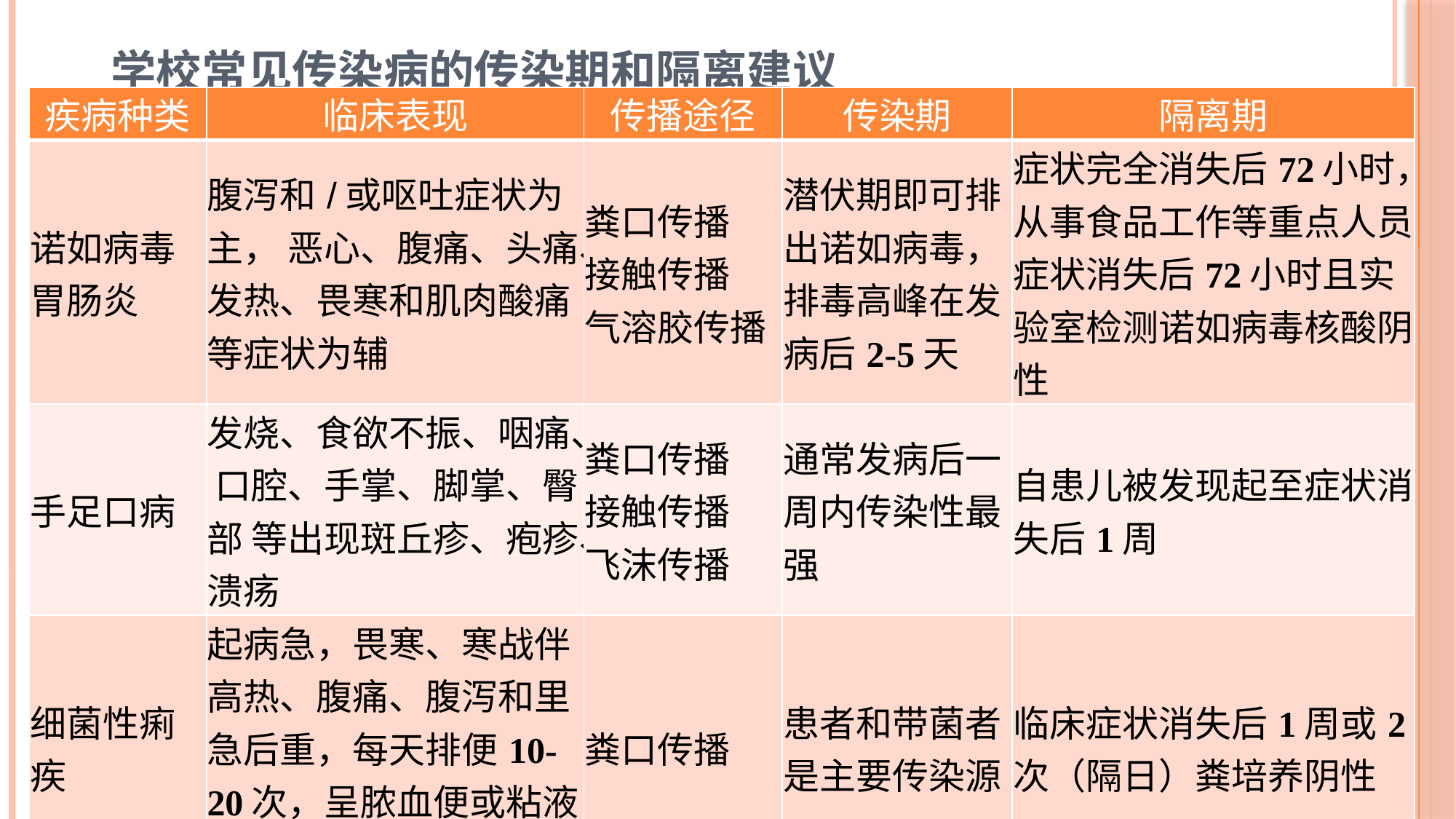

# 学校常见传染病的传染期和隔离建议
| 疾病种类 | 临床表现 | 传播途径 | 传染期 | 隔离期 |
| --- | --- | --- | --- | --- |
| 诺如病毒胃肠炎 | 腹泻和/或呕吐症状为主， 恶心、腹痛、头痛、发热、畏寒和肌肉酸痛等症状为辅 | 粪口传播 接触传播 气溶胶传播 | 潜伏期即可排出诺如病毒，排毒高峰在发病后2-5天 | 症状完全消失后72小时，从事食品工作等重点人员症状消失后72小时且实验室检测诺如病毒核酸阴性 |
| 手足口病 | 发烧、食欲不振、咽痛、 口腔、手掌、脚掌、臀部 等出现斑丘疹、疱疹、溃疡 | 粪口传播 接触传播 飞沫传播 | 通常发病后一周内传染性最强 | 自患儿被发现起至症状消失后1周 |
| 细菌性痢疾 | 起病急，畏寒、寒战伴高热、腹痛、腹泻和里急后重，每天排便10-20次，呈脓血便或粘液便 | 粪口传播 | 患者和带菌者是主要传染源 | 临床症状消失后1周或2 次（隔日）粪培养阴性 |
| 急性出血性结膜炎 | 结膜充血、眼刺激症状、 流泪 | 接触传播 | 起病后至少4天 | 隔离期限一般为7d,到 症状消失为止 |